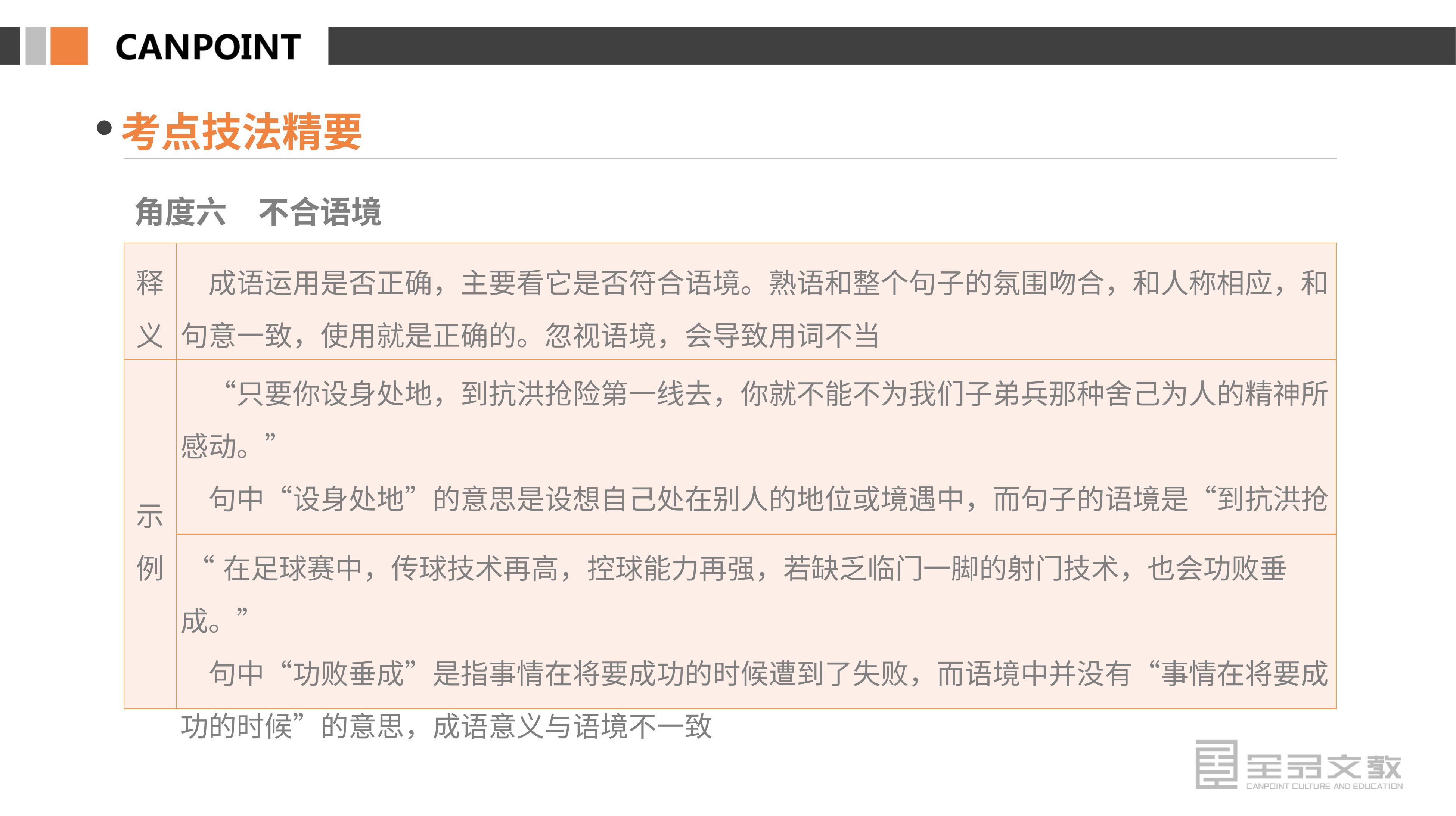

考点技法精要

角度六　不合语境
| 释义 | 成语运用是否正确，主要看它是否符合语境。熟语和整个句子的氛围吻合，和人称相应，和句意一致，使用就是正确的。忽视语境，会导致用词不当 |
| --- | --- |
| 示例 | “只要你设身处地，到抗洪抢险第一线去，你就不能不为我们子弟兵那种舍己为人的精神所感动。” 　句中“设身处地”的意思是设想自己处在别人的地位或境遇中，而句子的语境是“到抗洪抢险第一线去”，不是设想，因此此处“设身处地”用得不合语境，应该用“身临其境” |
|  | “在足球赛中，传球技术再高，控球能力再强，若缺乏临门一脚的射门技术，也会功败垂成。” 　句中“功败垂成”是指事情在将要成功的时候遭到了失败，而语境中并没有“事情在将要成功的时候”的意思，成语意义与语境不一致 |